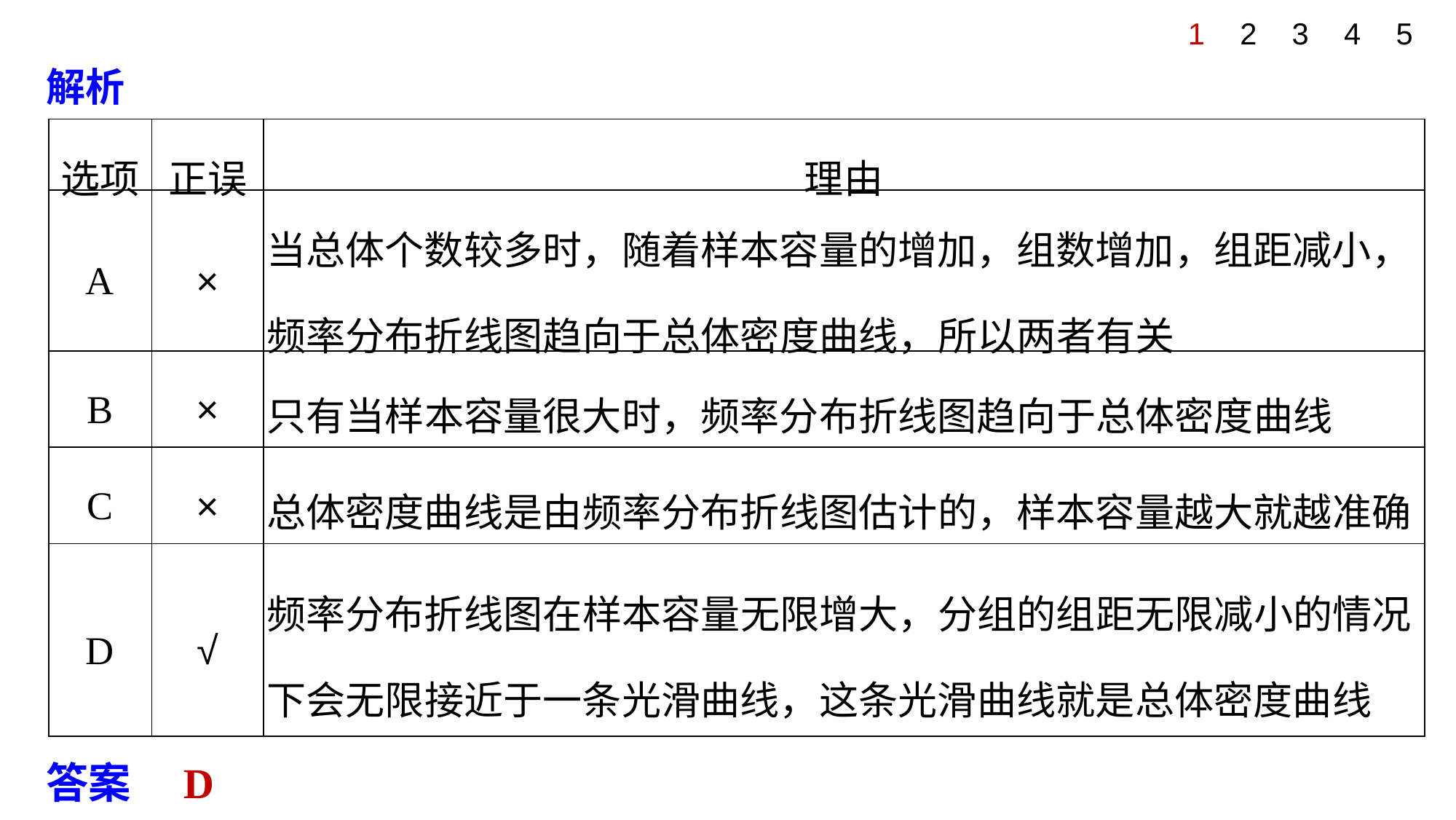

1
2
3
4
5
解析
| 选项 | 正误 | 理由 |
| --- | --- | --- |
| A | × | 当总体个数较多时，随着样本容量的增加，组数增加，组距减小，频率分布折线图趋向于总体密度曲线，所以两者有关 |
| B | × | 只有当样本容量很大时，频率分布折线图趋向于总体密度曲线 |
| C | × | 总体密度曲线是由频率分布折线图估计的，样本容量越大就越准确 |
| D | √ | 频率分布折线图在样本容量无限增大，分组的组距无限减小的情况下会无限接近于一条光滑曲线，这条光滑曲线就是总体密度曲线 |
答案　D